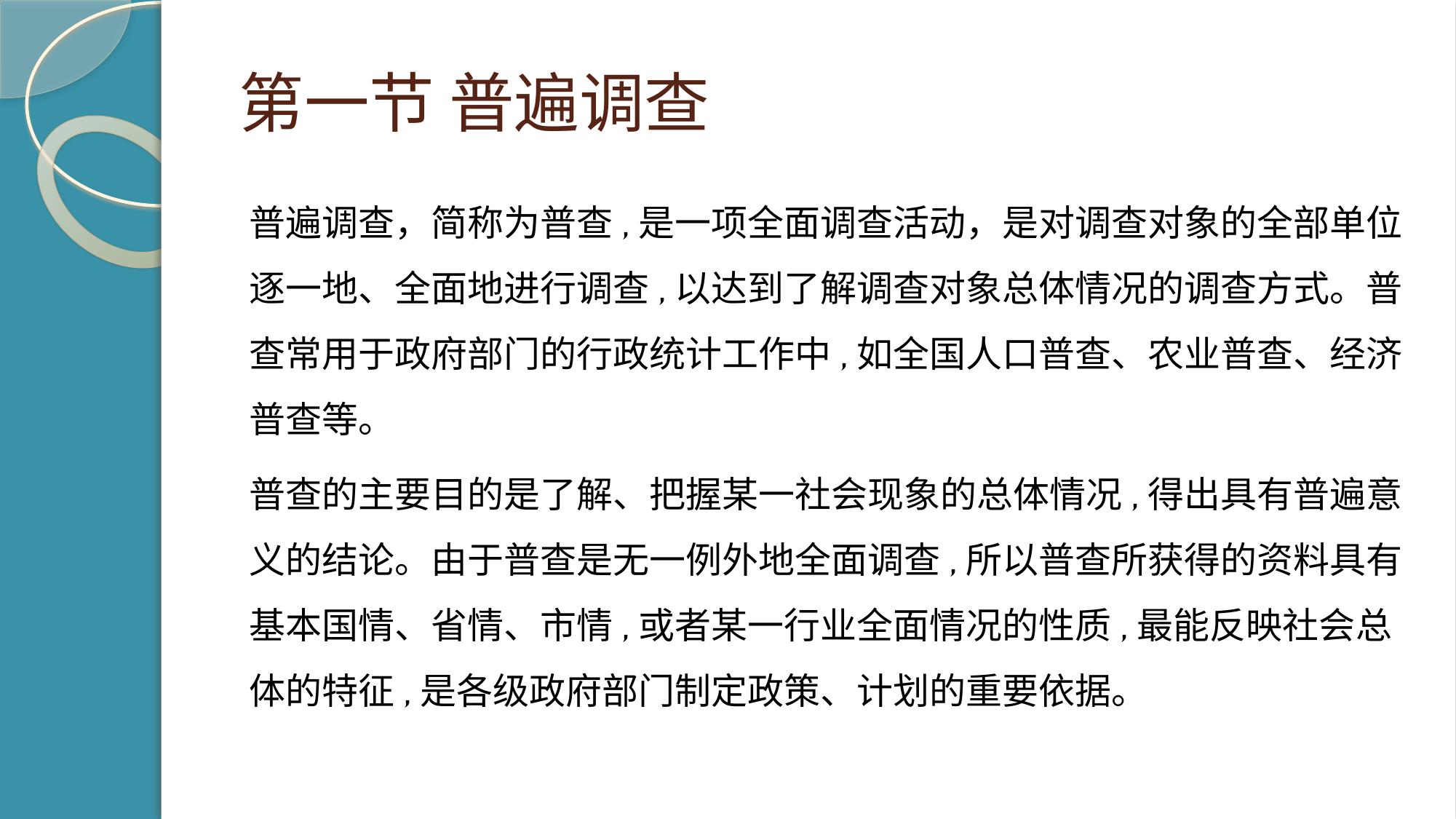

# 第一节 普遍调查
普遍调查，简称为普查,是一项全面调查活动，是对调查对象的全部单位逐一地、全面地进行调查,以达到了解调查对象总体情况的调查方式。普查常用于政府部门的行政统计工作中,如全国人口普查、农业普查、经济普查等。
普查的主要目的是了解、把握某一社会现象的总体情况,得出具有普遍意义的结论。由于普查是无一例外地全面调查,所以普查所获得的资料具有基本国情、省情、市情,或者某一行业全面情况的性质,最能反映社会总体的特征,是各级政府部门制定政策、计划的重要依据。